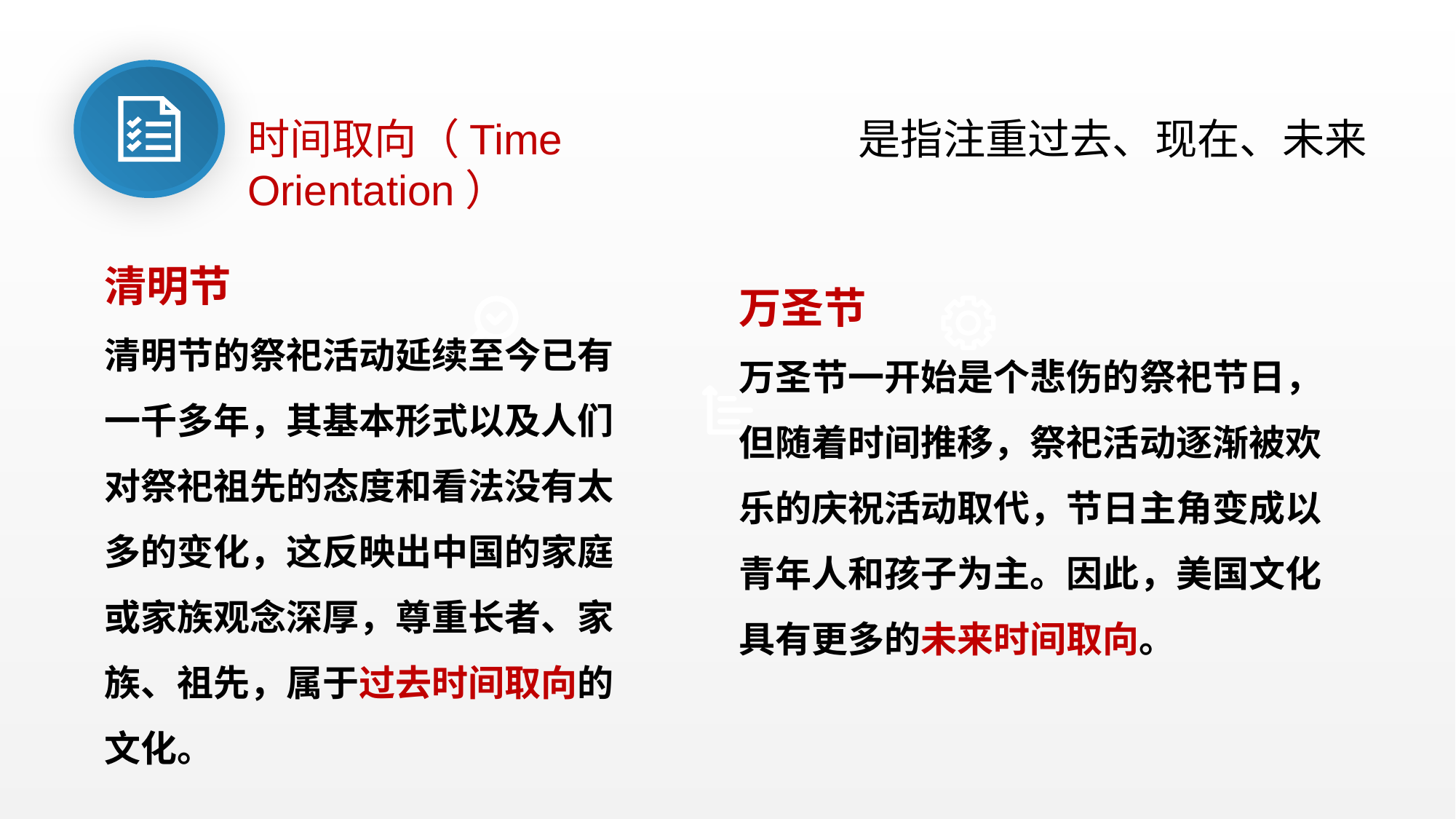

时间取向（Time Orientation）
 是指注重过去、现在、未来
清明节
清明节的祭祀活动延续至今已有一千多年，其基本形式以及人们对祭祀祖先的态度和看法没有太多的变化，这反映出中国的家庭或家族观念深厚，尊重长者、家族、祖先，属于过去时间取向的文化。
万圣节
万圣节一开始是个悲伤的祭祀节日，但随着时间推移，祭祀活动逐渐被欢乐的庆祝活动取代，节日主角变成以青年人和孩子为主。因此，美国文化具有更多的未来时间取向。